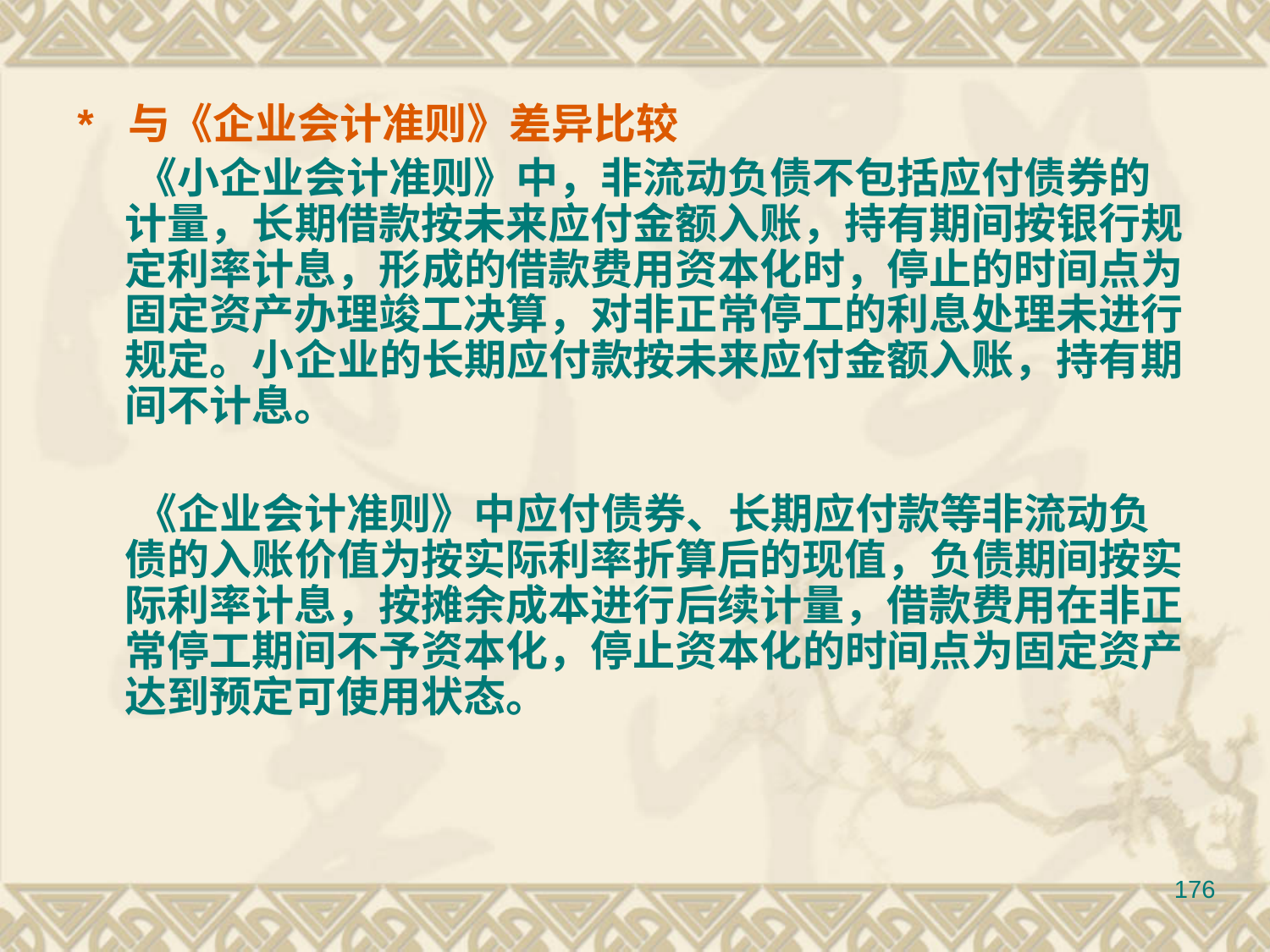

*  与《企业会计准则》差异比较
     《小企业会计准则》中，非流动负债不包括应付债券的计量，长期借款按未来应付金额入账，持有期间按银行规定利率计息，形成的借款费用资本化时，停止的时间点为固定资产办理竣工决算，对非正常停工的利息处理未进行规定。小企业的长期应付款按未来应付金额入账，持有期间不计息。

     《企业会计准则》中应付债券、长期应付款等非流动负债的入账价值为按实际利率折算后的现值，负债期间按实际利率计息，按摊余成本进行后续计量，借款费用在非正常停工期间不予资本化，停止资本化的时间点为固定资产达到预定可使用状态。
176